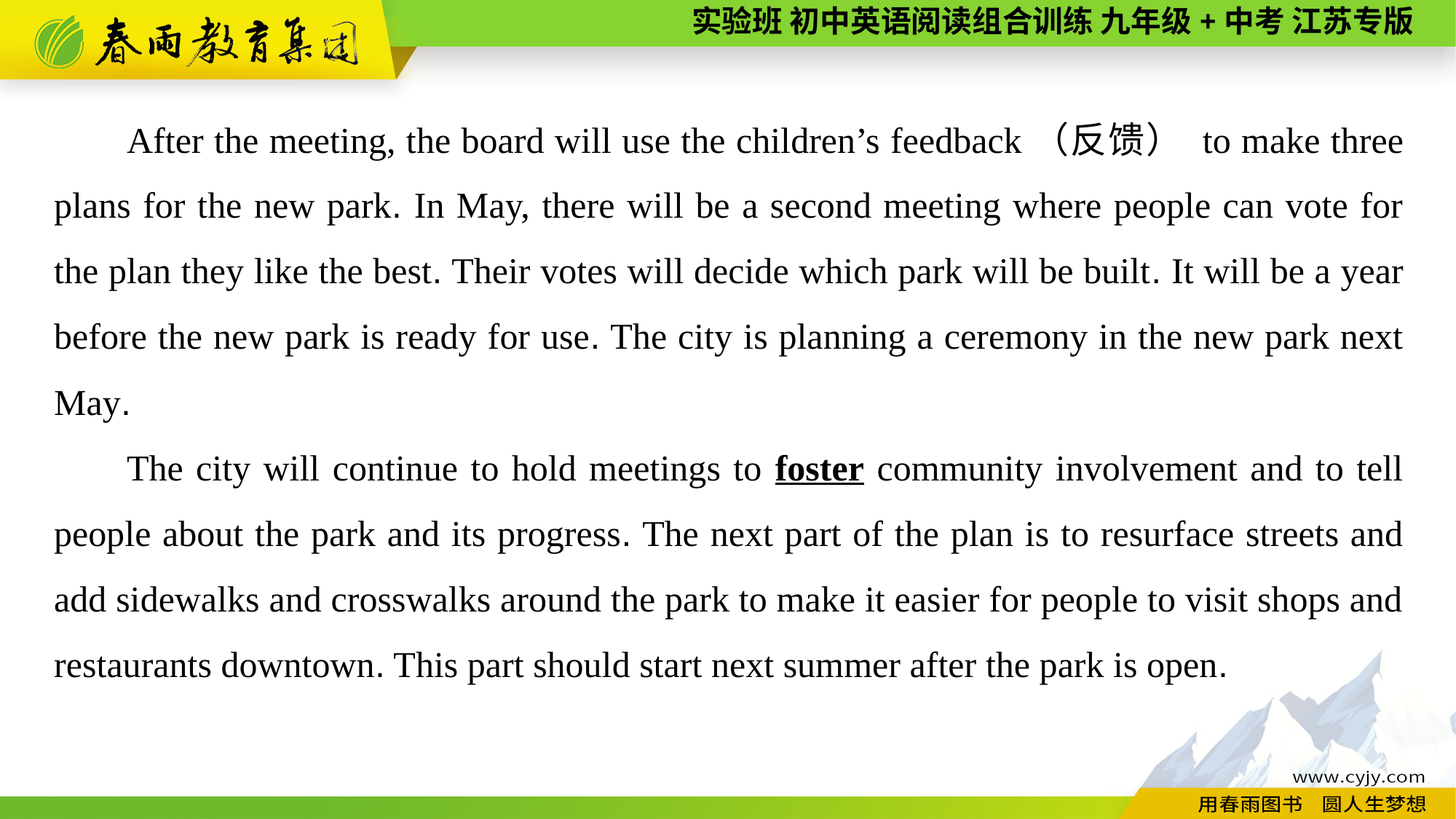

After the meeting, the board will use the children’s feedback（反馈） to make three plans for the new park. In May, there will be a second meeting where people can vote for the plan they like the best. Their votes will decide which park will be built. It will be a year before the new park is ready for use. The city is planning a ceremony in the new park next May.
The city will continue to hold meetings to foster community involvement and to tell people about the park and its progress. The next part of the plan is to resurface streets and add sidewalks and crosswalks around the park to make it easier for people to visit shops and restaurants downtown. This part should start next summer after the park is open.